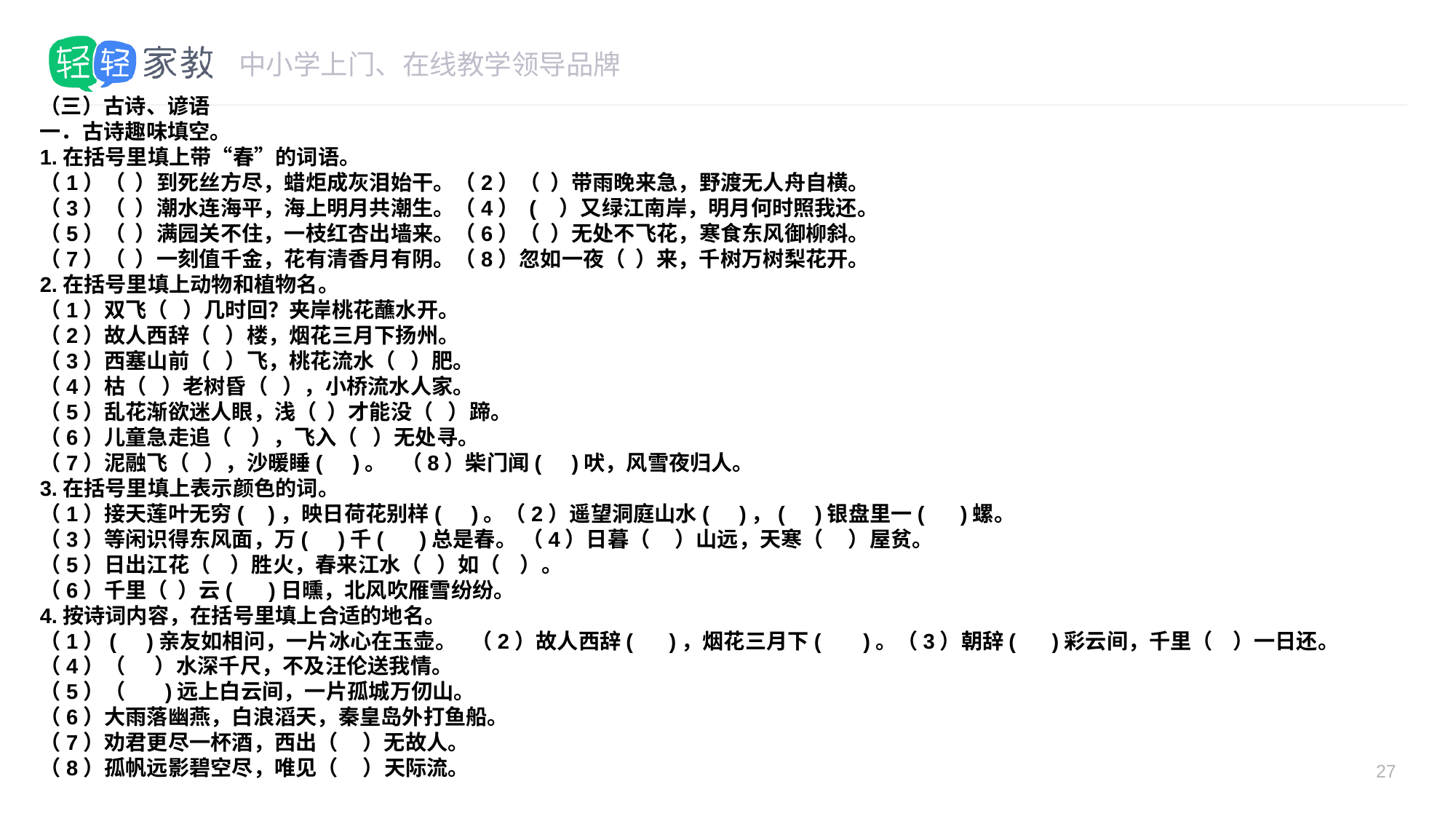

#
（三）古诗、谚语
一．古诗趣味填空。
1.在括号里填上带“春”的词语。
（1）（  ）到死丝方尽，蜡炬成灰泪始干。（2）（  ）带雨晚来急，野渡无人舟自横。
（3）（  ）潮水连海平，海上明月共潮生。（4） (   ）又绿江南岸，明月何时照我还。
（5）（  ）满园关不住，一枝红杏出墙来。（6）（  ）无处不飞花，寒食东风御柳斜。
（7）（  ）一刻值千金，花有清香月有阴。（8）忽如一夜（  ）来，千树万树梨花开。
2.在括号里填上动物和植物名。
（1）双飞（   ）几时回？夹岸桃花蘸水开。
（2）故人西辞（   ）楼，烟花三月下扬州。
（3）西塞山前（   ）飞，桃花流水（   ）肥。
（4）枯（   ）老树昏（   ），小桥流水人家。
（5）乱花渐欲迷人眼，浅（  ）才能没（   ）蹄。
（6）儿童急走追（    ），飞入（   ）无处寻。
（7）泥融飞（   ），沙暖睡(     )。   （8）柴门闻(     )吠，风雪夜归人。
3.在括号里填上表示颜色的词。
（1）接天莲叶无穷(    )，映日荷花别样(     )。（2）遥望洞庭山水(     )，(     )银盘里一(      )螺。
（3）等闲识得东风面，万(     )千(      )总是春。 （4）日暮（     ）山远，天寒（     ）屋贫。
（5）日出江花（    ）胜火，春来江水（   ）如（    ）。
（6）千里（  ）云(      )日曛，北风吹雁雪纷纷。
4.按诗词内容，在括号里填上合适的地名。
（1）(     )亲友如相问，一片冰心在玉壶。   （2）故人西辞(      )，烟花三月下(       )。（3）朝辞(      )彩云间，千里（    ）一日还。
（4）（      ）水深千尺，不及汪伦送我情。
（5）（       )远上白云间，一片孤城万仞山。
（6）大雨落幽燕，白浪滔天，秦皇岛外打鱼船。
（7）劝君更尽一杯酒，西出（     ）无故人。
（8）孤帆远影碧空尽，唯见（     ）天际流。

27